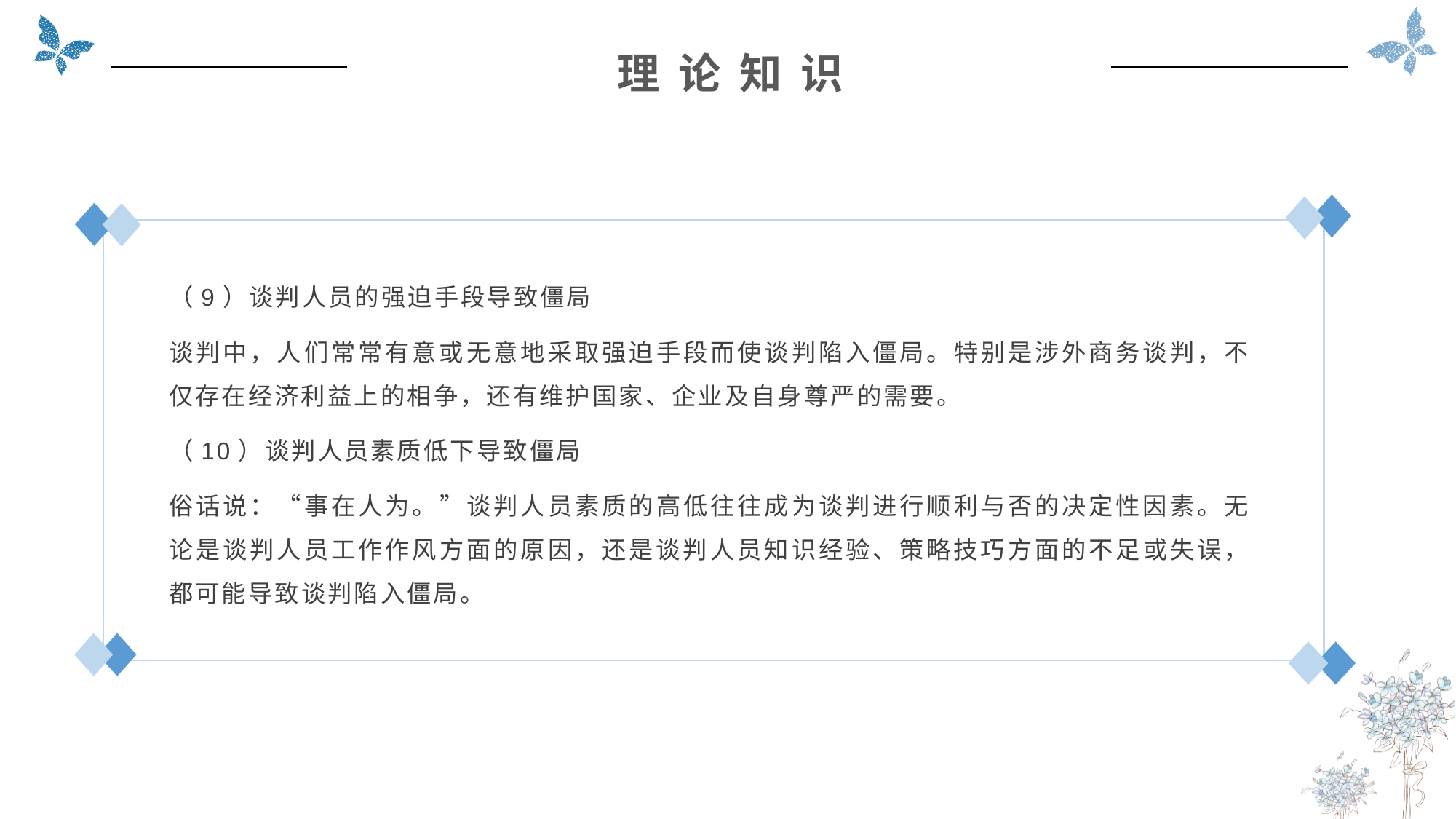

理 论 知 识

（9）谈判人员的强迫手段导致僵局
谈判中，人们常常有意或无意地采取强迫手段而使谈判陷入僵局。特别是涉外商务谈判，不仅存在经济利益上的相争，还有维护国家、企业及自身尊严的需要。
（10）谈判人员素质低下导致僵局
俗话说：“事在人为。”谈判人员素质的高低往往成为谈判进行顺利与否的决定性因素。无论是谈判人员工作作风方面的原因，还是谈判人员知识经验、策略技巧方面的不足或失误，都可能导致谈判陷入僵局。